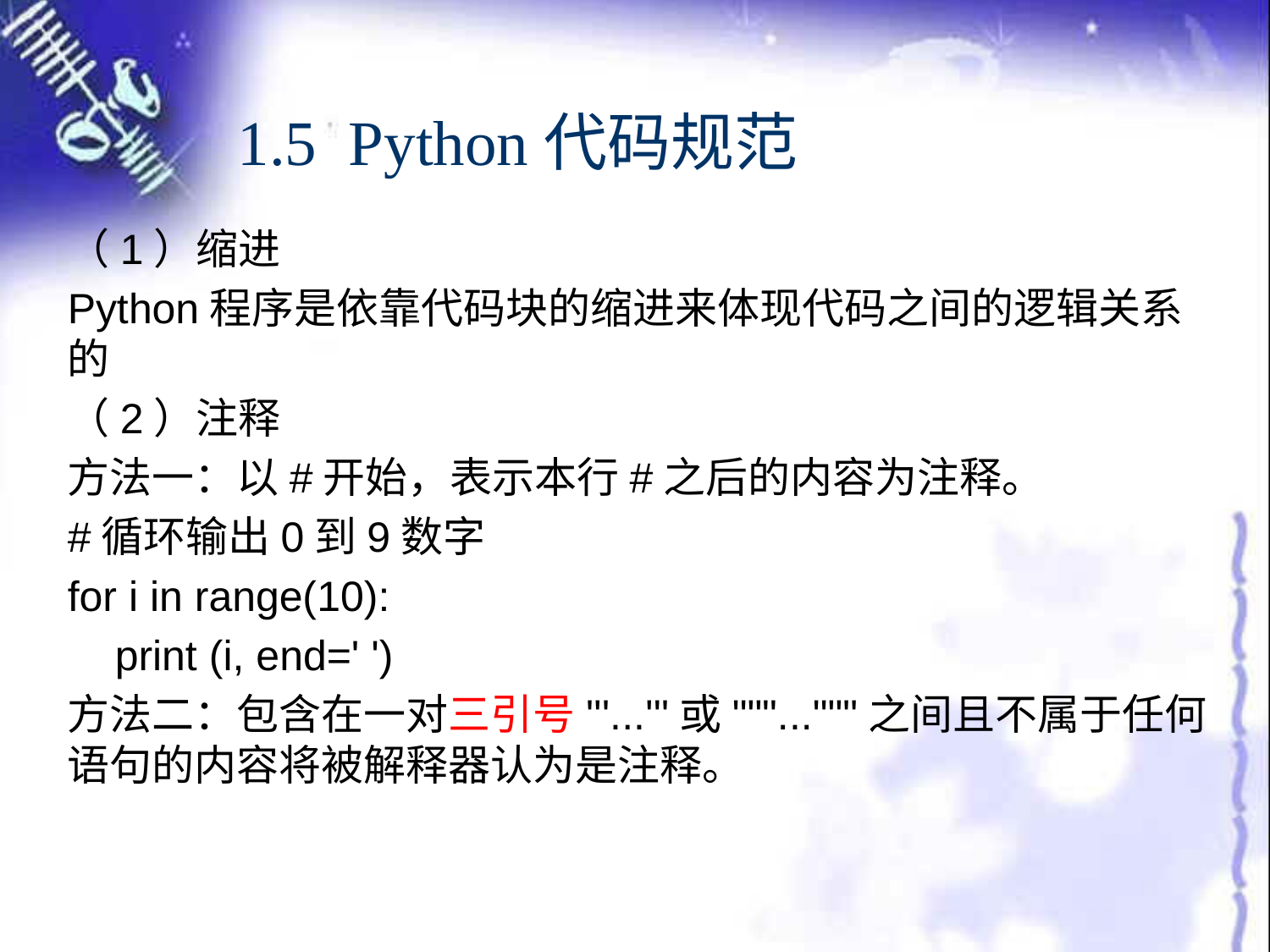

# 1.5  Python代码规范
（1）缩进
Python程序是依靠代码块的缩进来体现代码之间的逻辑关系的
（2）注释
方法一：以#开始，表示本行#之后的内容为注释。
#循环输出0到9数字
for i in range(10):
    print (i, end=' ')
方法二：包含在一对三引号'''...'''或"""..."""之间且不属于任何语句的内容将被解释器认为是注释。